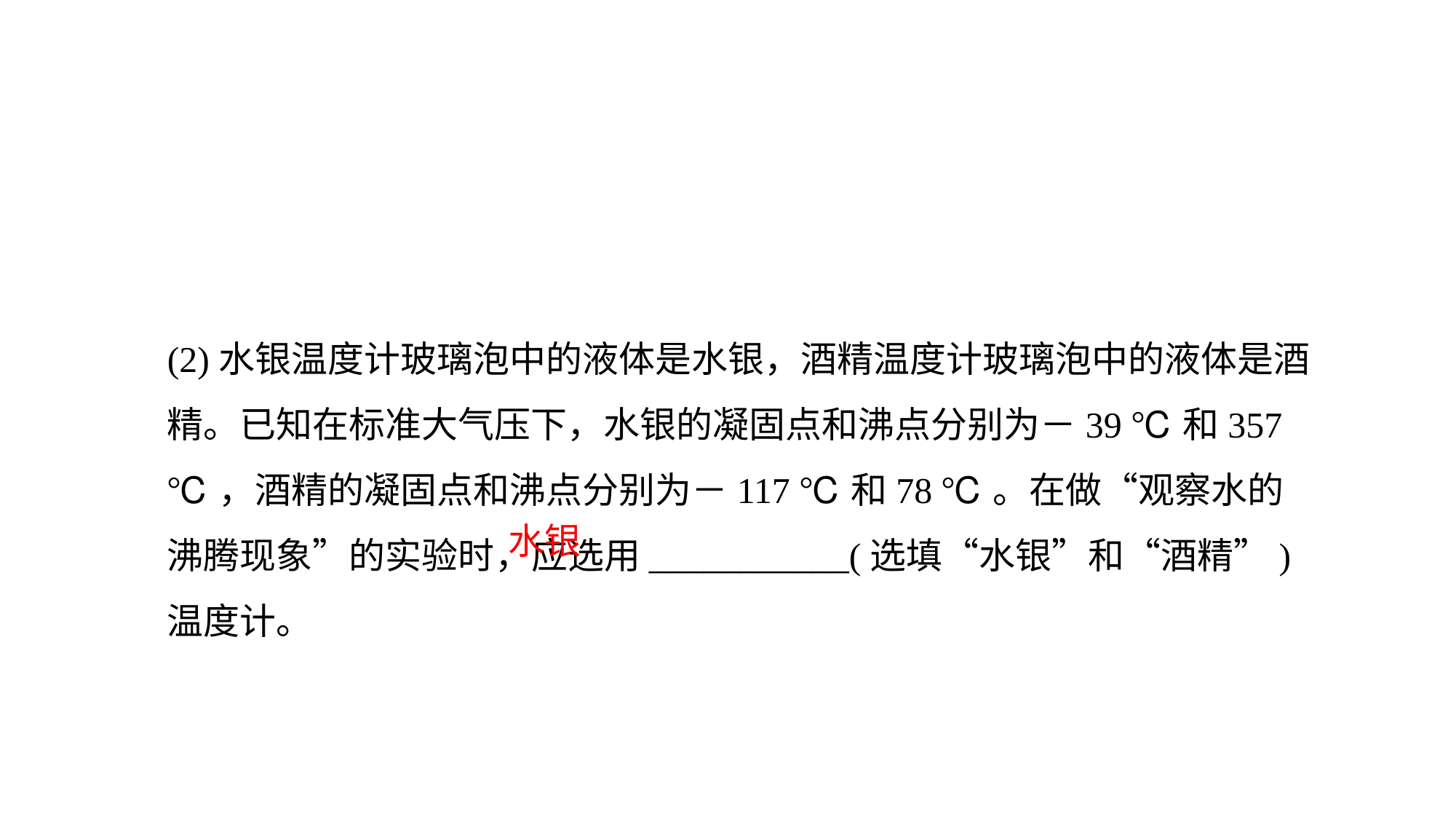

(2)水银温度计玻璃泡中的液体是水银，酒精温度计玻璃泡中的液体是酒精。已知在标准大气压下，水银的凝固点和沸点分别为－39 ℃和357 ℃，酒精的凝固点和沸点分别为－117 ℃和78 ℃。在做“观察水的沸腾现象”的实验时，应选用___________(选填“水银”和“酒精”)温度计。
水银